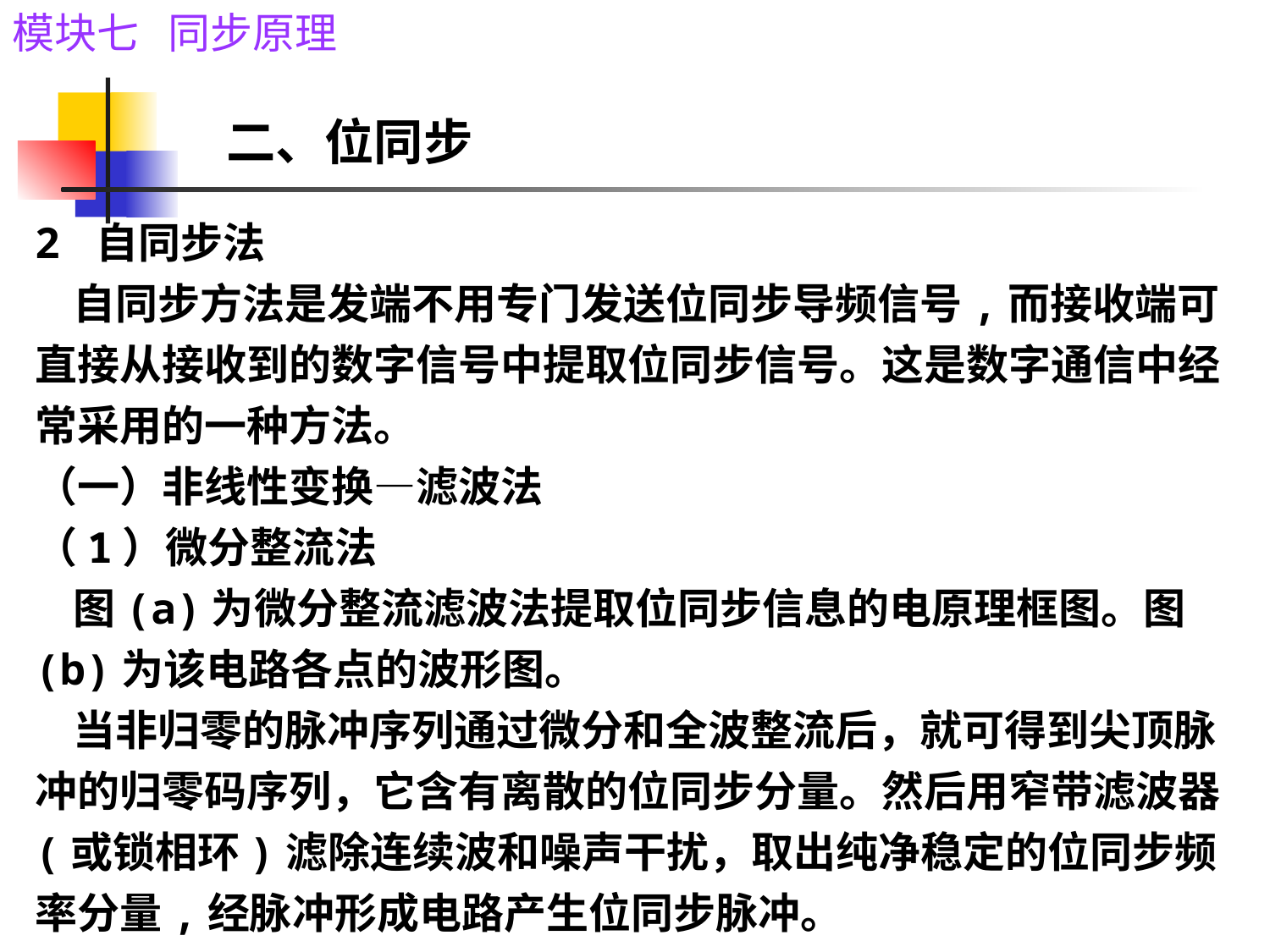

二、位同步
# 2 自同步法 自同步方法是发端不用专门发送位同步导频信号,而接收端可直接从接收到的数字信号中提取位同步信号。这是数字通信中经常采用的一种方法。 （一）非线性变换—滤波法 （1）微分整流法 图(a)为微分整流滤波法提取位同步信息的电原理框图。图(b)为该电路各点的波形图。 当非归零的脉冲序列通过微分和全波整流后，就可得到尖顶脉冲的归零码序列，它含有离散的位同步分量。然后用窄带滤波器(或锁相环)滤除连续波和噪声干扰，取出纯净稳定的位同步频率分量,经脉冲形成电路产生位同步脉冲。
21